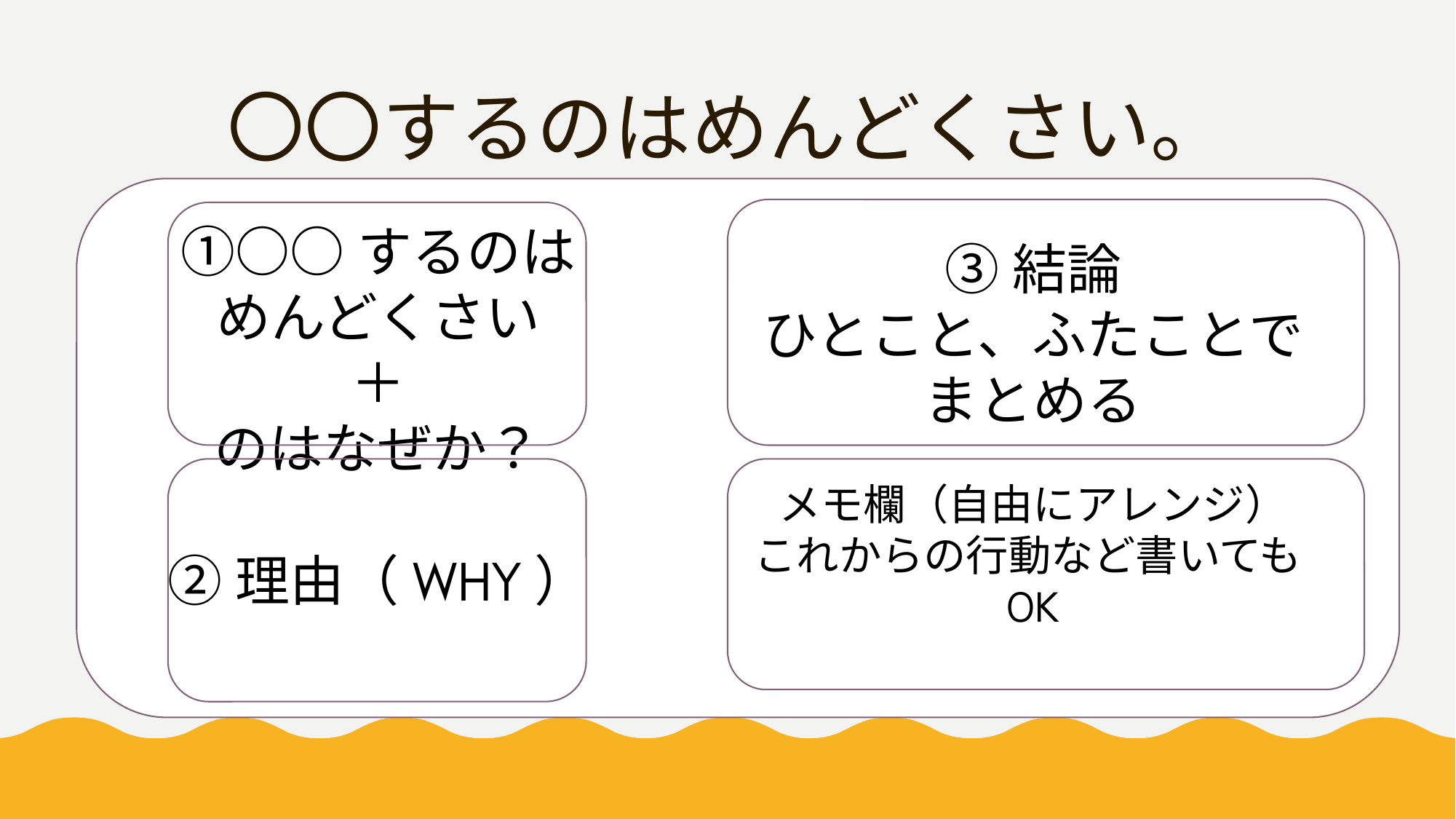

# 〇〇するのはめんどくさい。

①○○するのはめんどくさい
＋
のはなぜか？

③結論
ひとこと、ふたことでまとめる

メモ欄（自由にアレンジ）
これからの行動など書いてもOK
②理由（WHY）